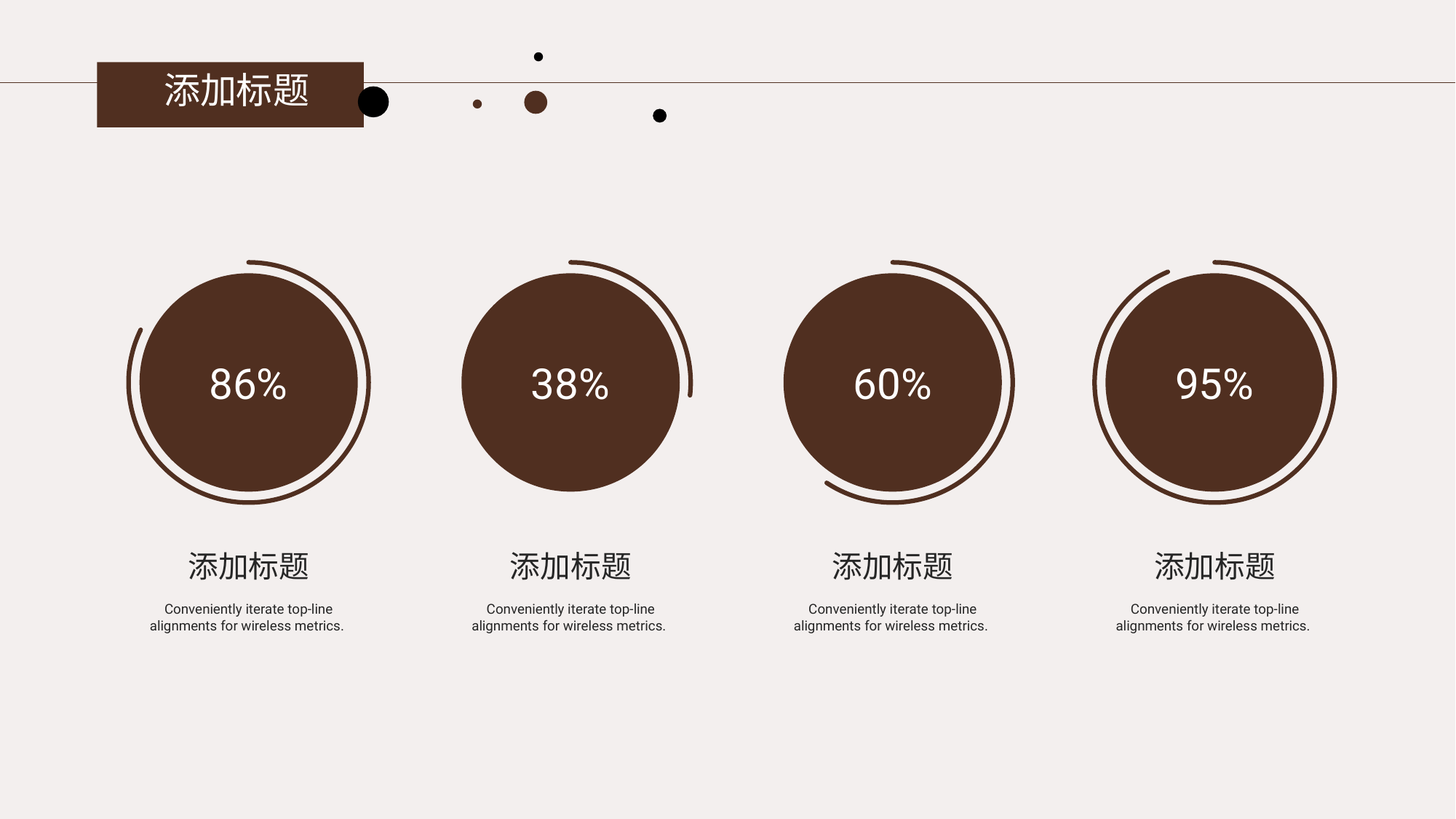

添加标题

86%
38%
60%
95%
添加标题

Conveniently iterate top-line alignments for wireless metrics.
添加标题

Conveniently iterate top-line alignments for wireless metrics.
添加标题

Conveniently iterate top-line alignments for wireless metrics.
添加标题

Conveniently iterate top-line alignments for wireless metrics.